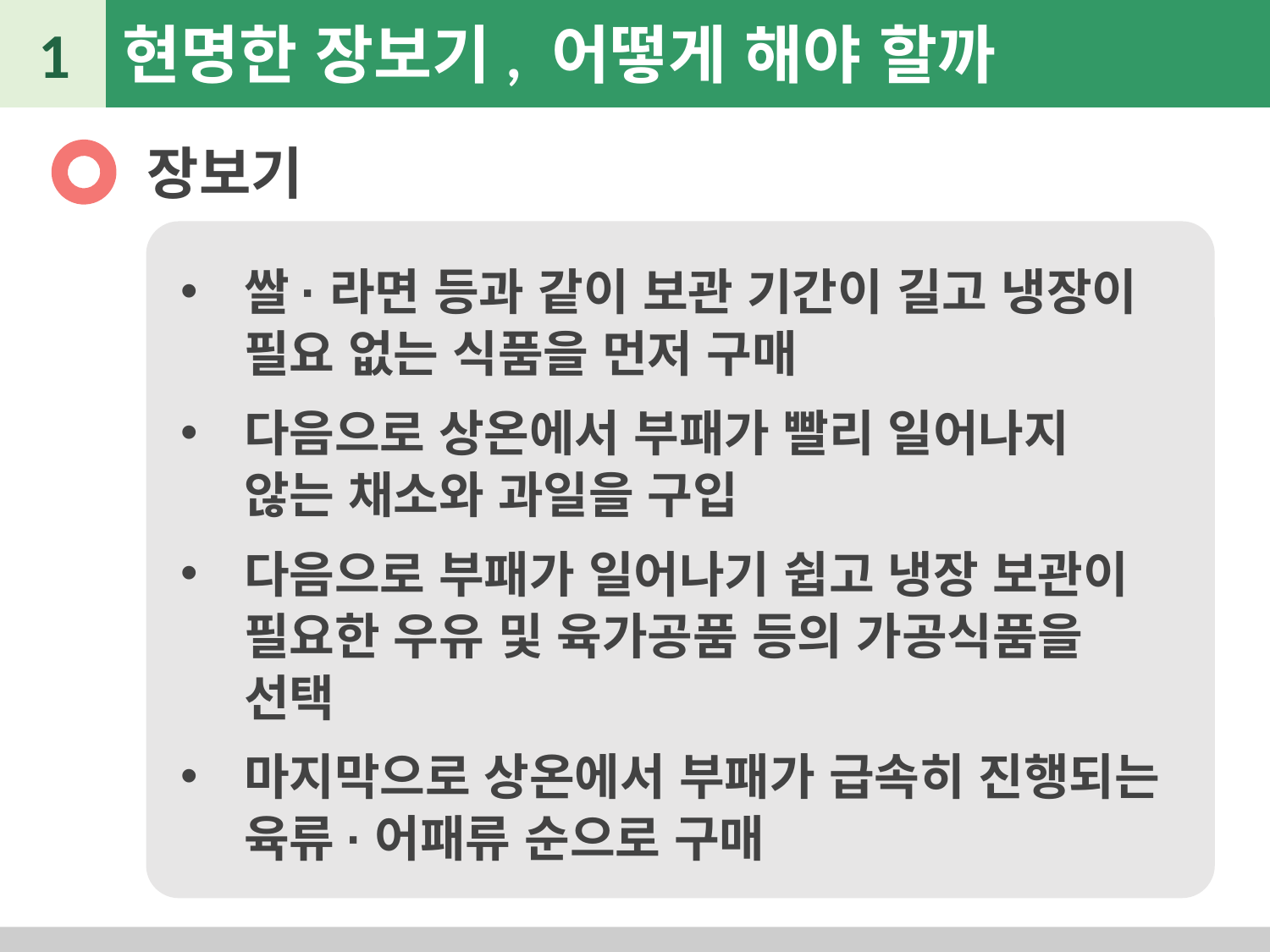

1
현명한 장보기, 어떻게 해야 할까
장보기

쌀·라면 등과 같이 보관 기간이 길고 냉장이 필요 없는 식품을 먼저 구매
다음으로 상온에서 부패가 빨리 일어나지 않는 채소와 과일을 구입
다음으로 부패가 일어나기 쉽고 냉장 보관이 필요한 우유 및 육가공품 등의 가공식품을 선택
마지막으로 상온에서 부패가 급속히 진행되는 육류·어패류 순으로 구매